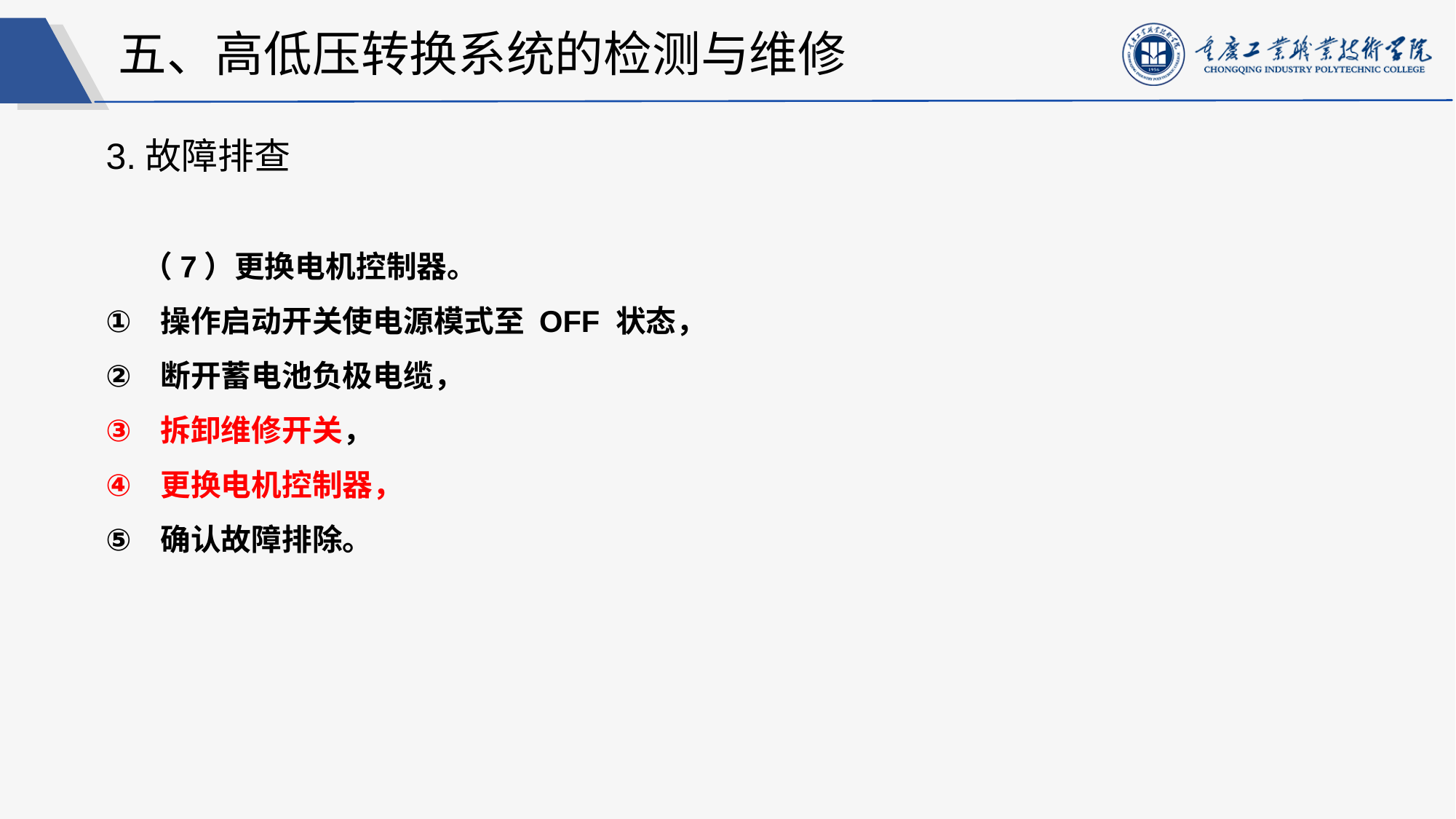

五、高低压转换系统的检测与维修
3.故障排查
（7）更换电机控制器。
操作启动开关使电源模式至 OFF 状态，
断开蓄电池负极电缆，
拆卸维修开关，
更换电机控制器，
确认故障排除。